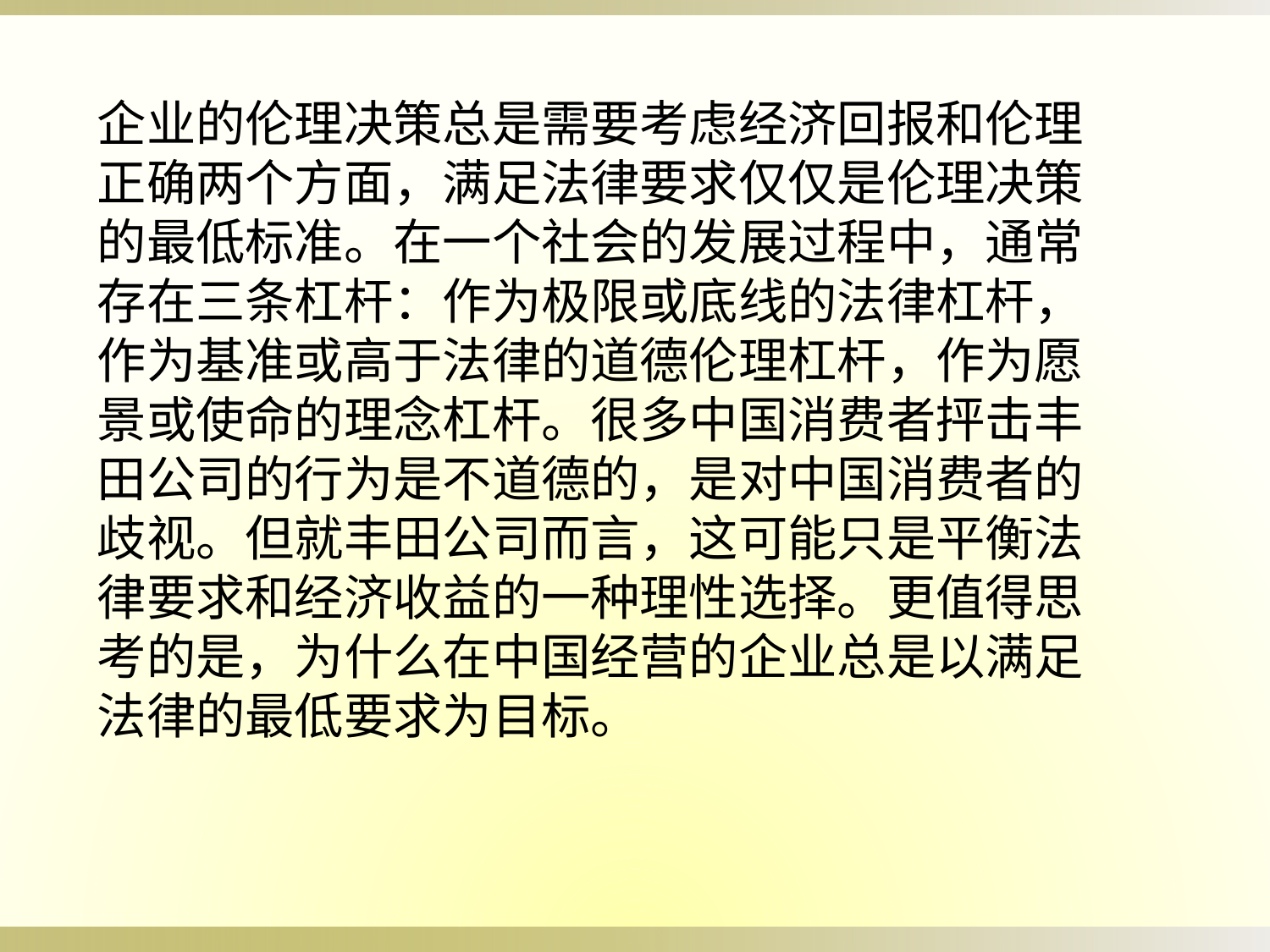

企业的伦理决策总是需要考虑经济回报和伦理正确两个方面，满足法律要求仅仅是伦理决策的最低标准。在一个社会的发展过程中，通常存在三条杠杆：作为极限或底线的法律杠杆，作为基准或高于法律的道德伦理杠杆，作为愿景或使命的理念杠杆。很多中国消费者抨击丰田公司的行为是不道德的，是对中国消费者的歧视。但就丰田公司而言，这可能只是平衡法律要求和经济收益的一种理性选择。更值得思考的是，为什么在中国经营的企业总是以满足法律的最低要求为目标。